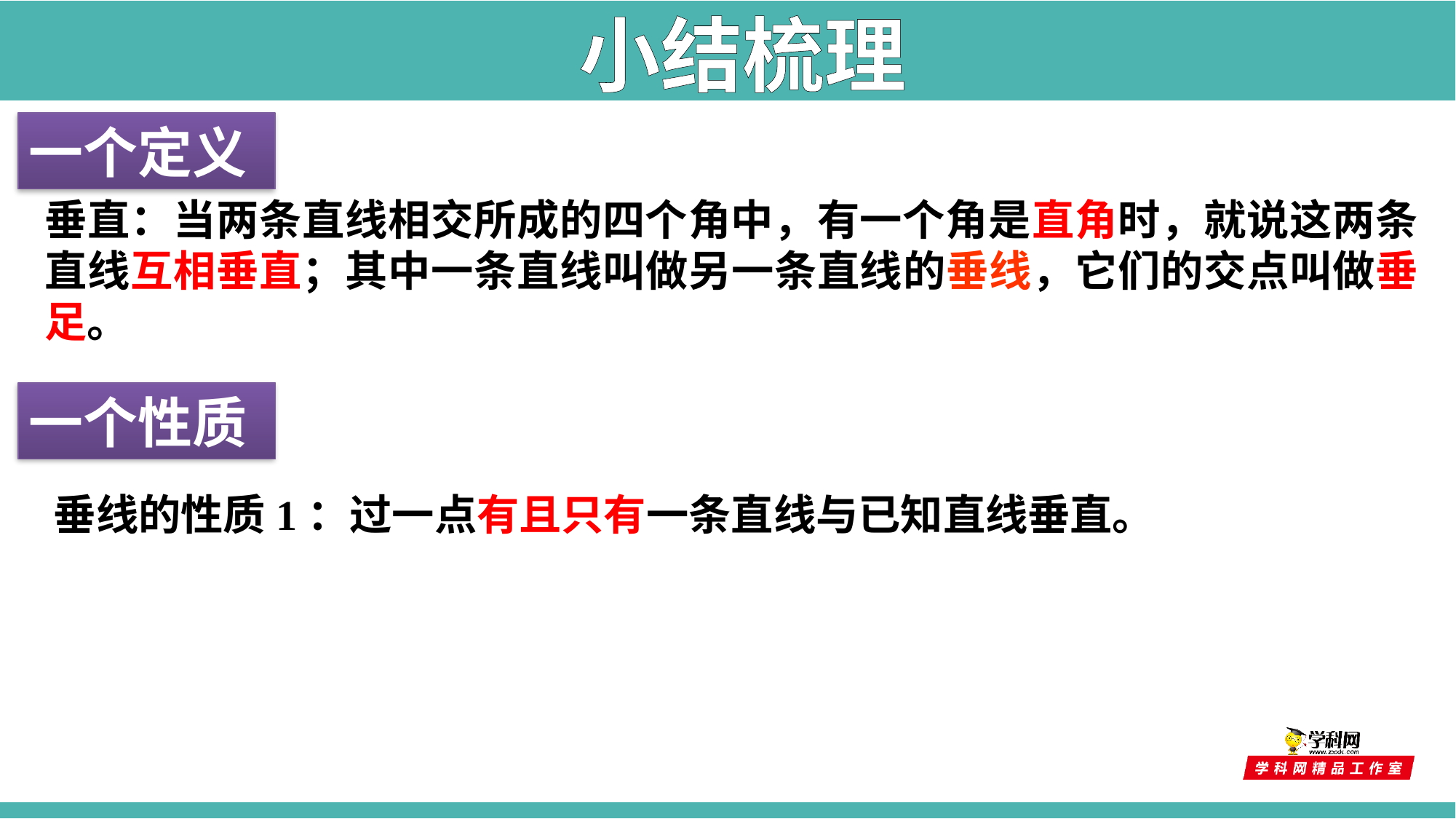

小结梳理
一个定义
垂直：当两条直线相交所成的四个角中，有一个角是直角时，就说这两条直线互相垂直；其中一条直线叫做另一条直线的垂线，它们的交点叫做垂足。
一个性质
垂线的性质1：过一点有且只有一条直线与已知直线垂直。